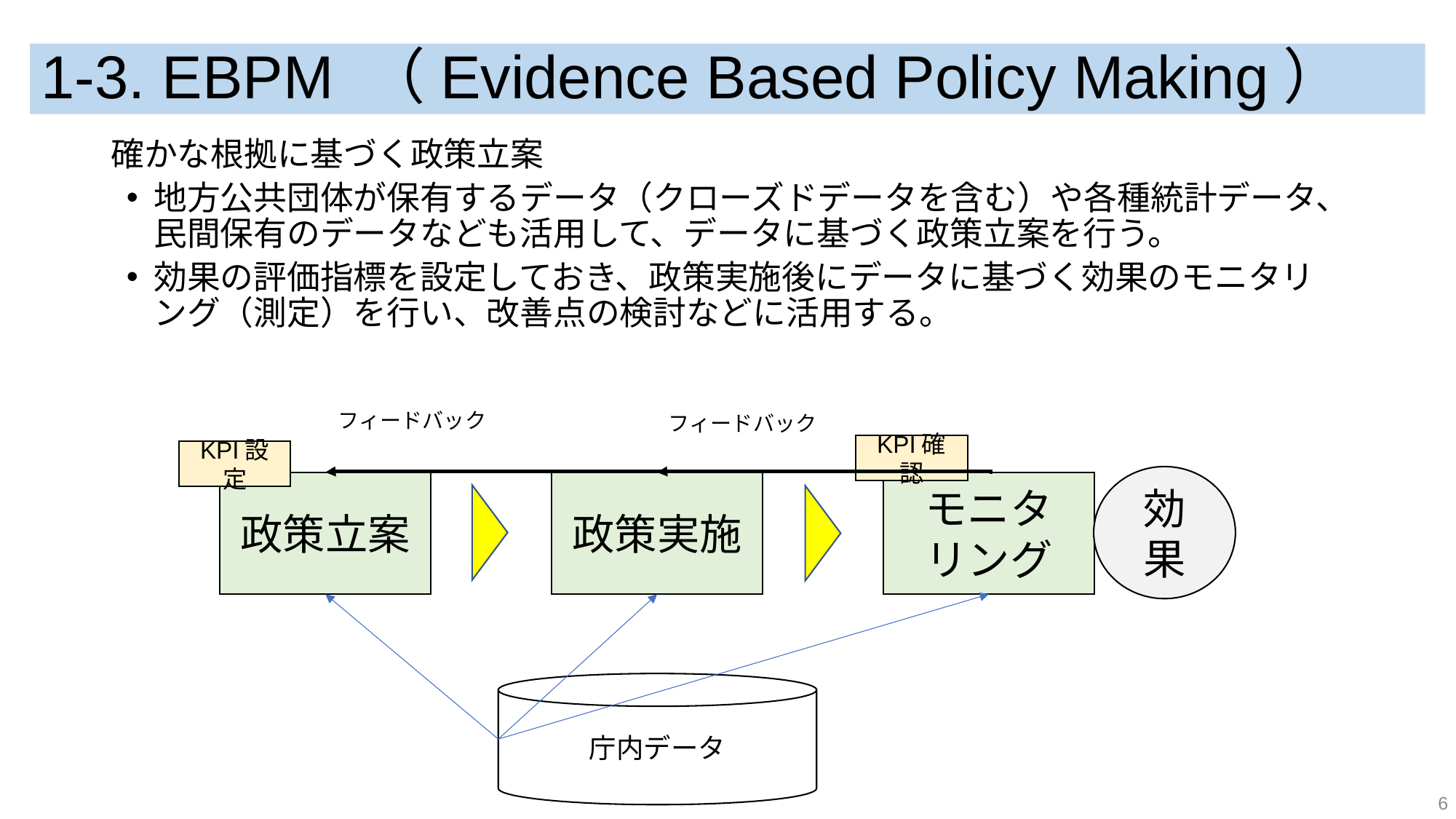

# 1-3. EBPM （Evidence Based Policy Making）
確かな根拠に基づく政策立案
地方公共団体が保有するデータ（クローズドデータを含む）や各種統計データ、民間保有のデータなども活用して、データに基づく政策立案を行う。
効果の評価指標を設定しておき、政策実施後にデータに基づく効果のモニタリング（測定）を行い、改善点の検討などに活用する。

フィードバック
フィードバック
KPI確認
KPI設定
効果
政策立案
政策実施
モニタ
リング

庁内データ
6